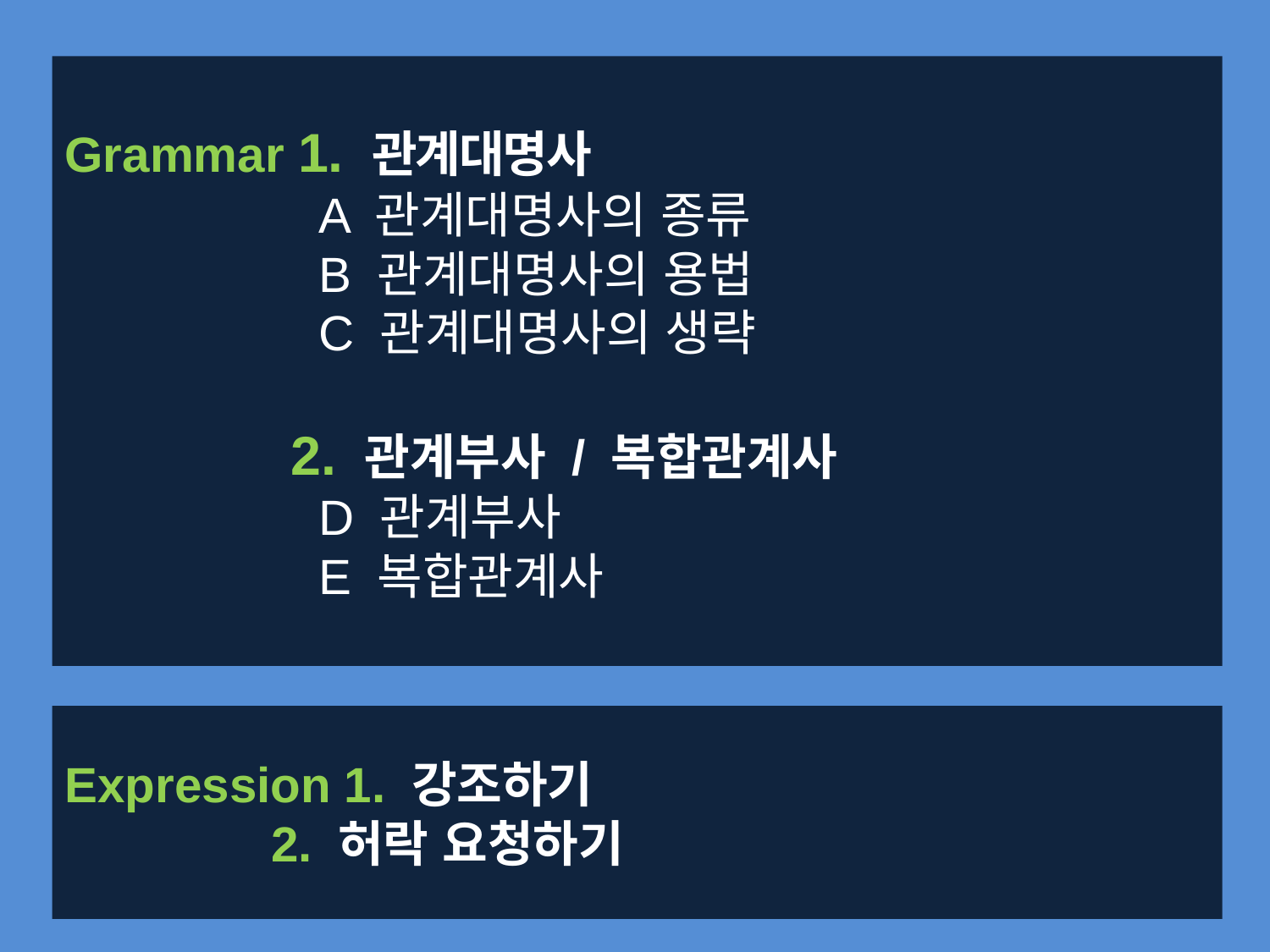

Grammar 1. 관계대명사
 		A 관계대명사의 종류
		B 관계대명사의 용법
		C 관계대명사의 생략

	 2. 관계부사 / 복합관계사
		D 관계부사
		E 복합관계사
Expression 1. 강조하기
               2. 허락 요청하기